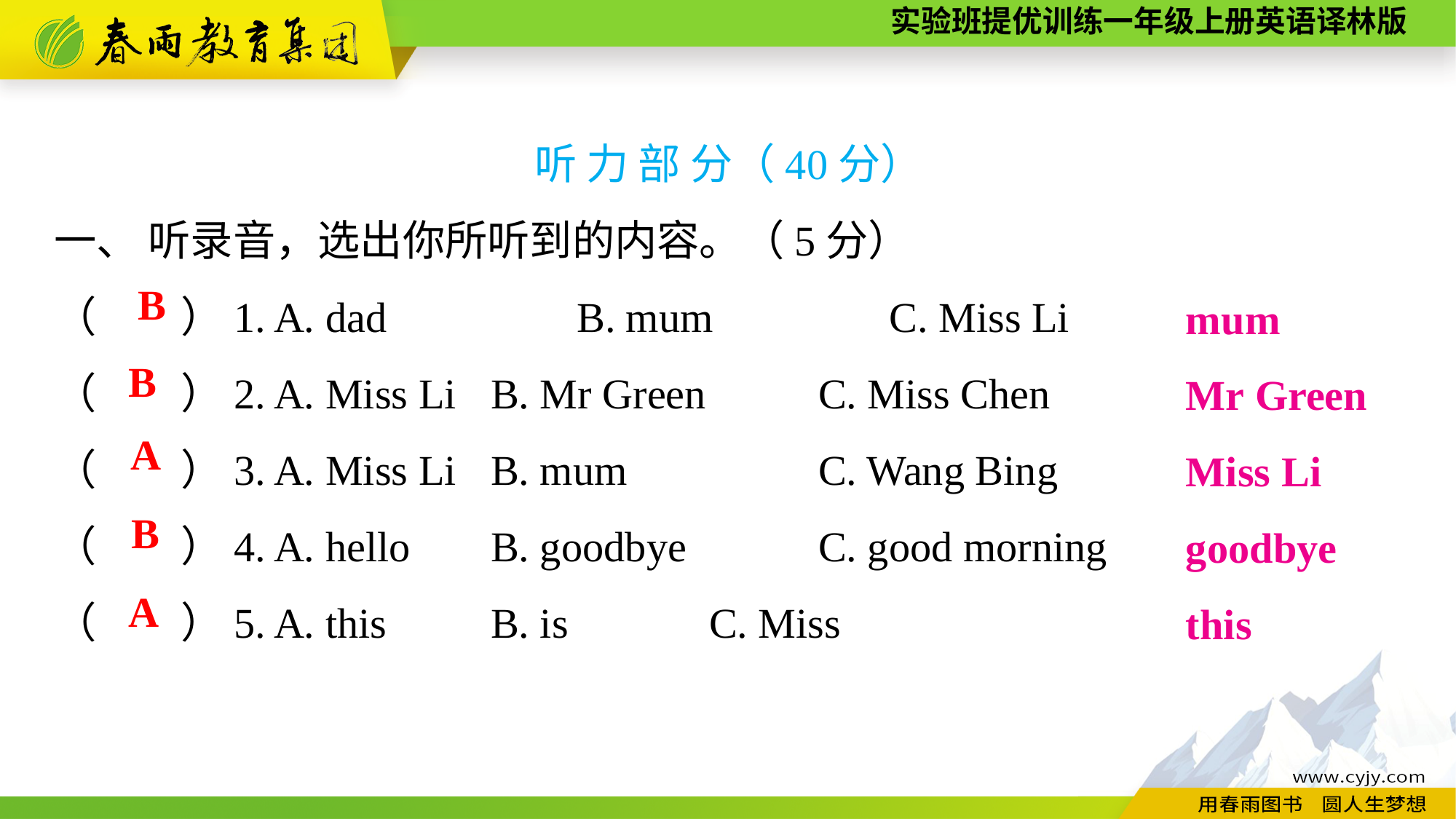

听 力 部 分（40分）
一、 听录音，选出你所听到的内容。（5分）
（　　）1. A. dad　　　　B. mum　　　   C. Miss Li
（　　）2. A. Miss Li	B. Mr Green		C. Miss Chen
（　　）3. A. Miss Li	B. mum		C. Wang Bing
（　　）4. A. hello	B. goodbye		C. good morning
（　　）5. A. this	B. is		C. Miss
mum
Mr Green
Miss Li
goodbye
this
B
B
A
B
A